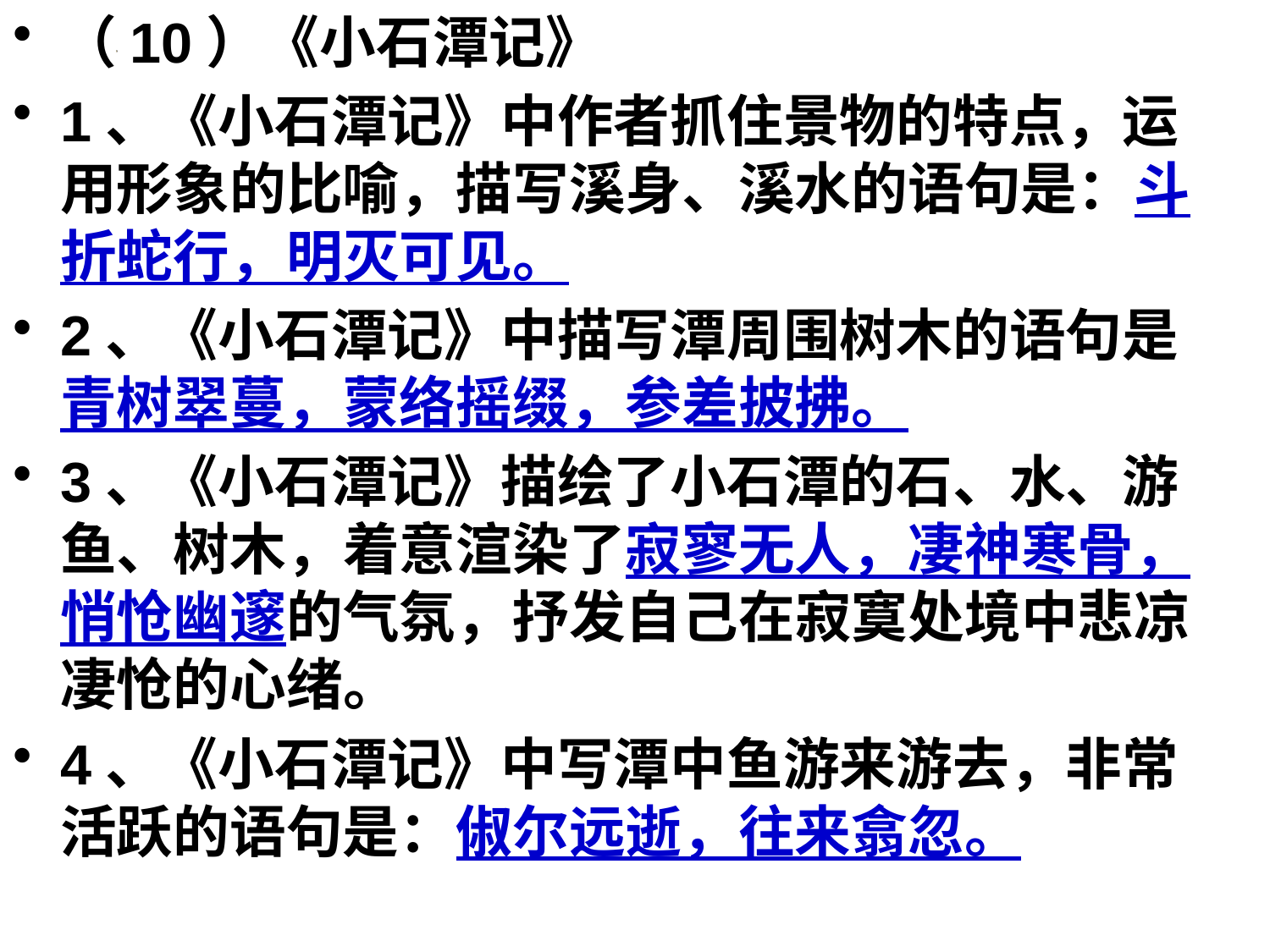

（10）《小石潭记》
1、《小石潭记》中作者抓住景物的特点，运用形象的比喻，描写溪身、溪水的语句是：斗折蛇行，明灭可见。
2、《小石潭记》中描写潭周围树木的语句是青树翠蔓，蒙络摇缀，参差披拂。
3、《小石潭记》描绘了小石潭的石、水、游鱼、树木，着意渲染了寂寥无人，凄神寒骨，悄怆幽邃的气氛，抒发自己在寂寞处境中悲凉凄怆的心绪。
4、《小石潭记》中写潭中鱼游来游去，非常活跃的语句是：俶尔远逝，往来翕忽。
#